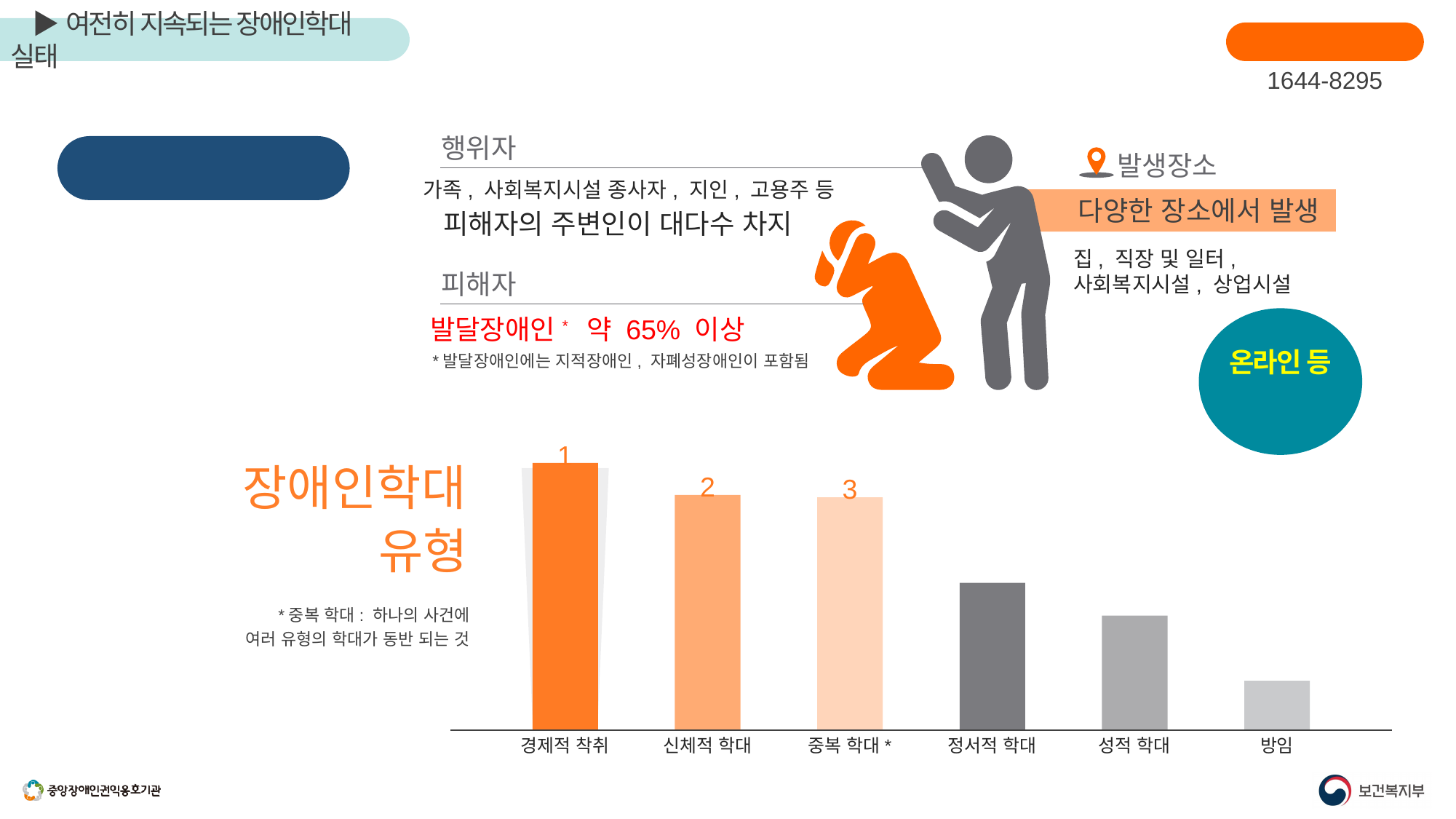

장애인학대신고
1644-8295

행위자
가족, 사회복지시설 종사자, 지인, 고용주 등
피해자의 주변인이 대다수 차지
피해자
발달장애인*  약 65% 이상
*발달장애인에는 지적장애인, 자폐성장애인이 포함됨

장애인학대의 특성

발생장소

다양한 장소에서 발생
집, 직장 및 일터,
사회복지시설, 상업시설
온라인 등
가상공간 등
1
장애인학대
유형

2
3

정서적 학대
*중복 학대: 하나의 사건에
여러 유형의 학대가 동반 되는 것

성적 학대

방임
경제적 착취
신체적 학대
중복 학대*